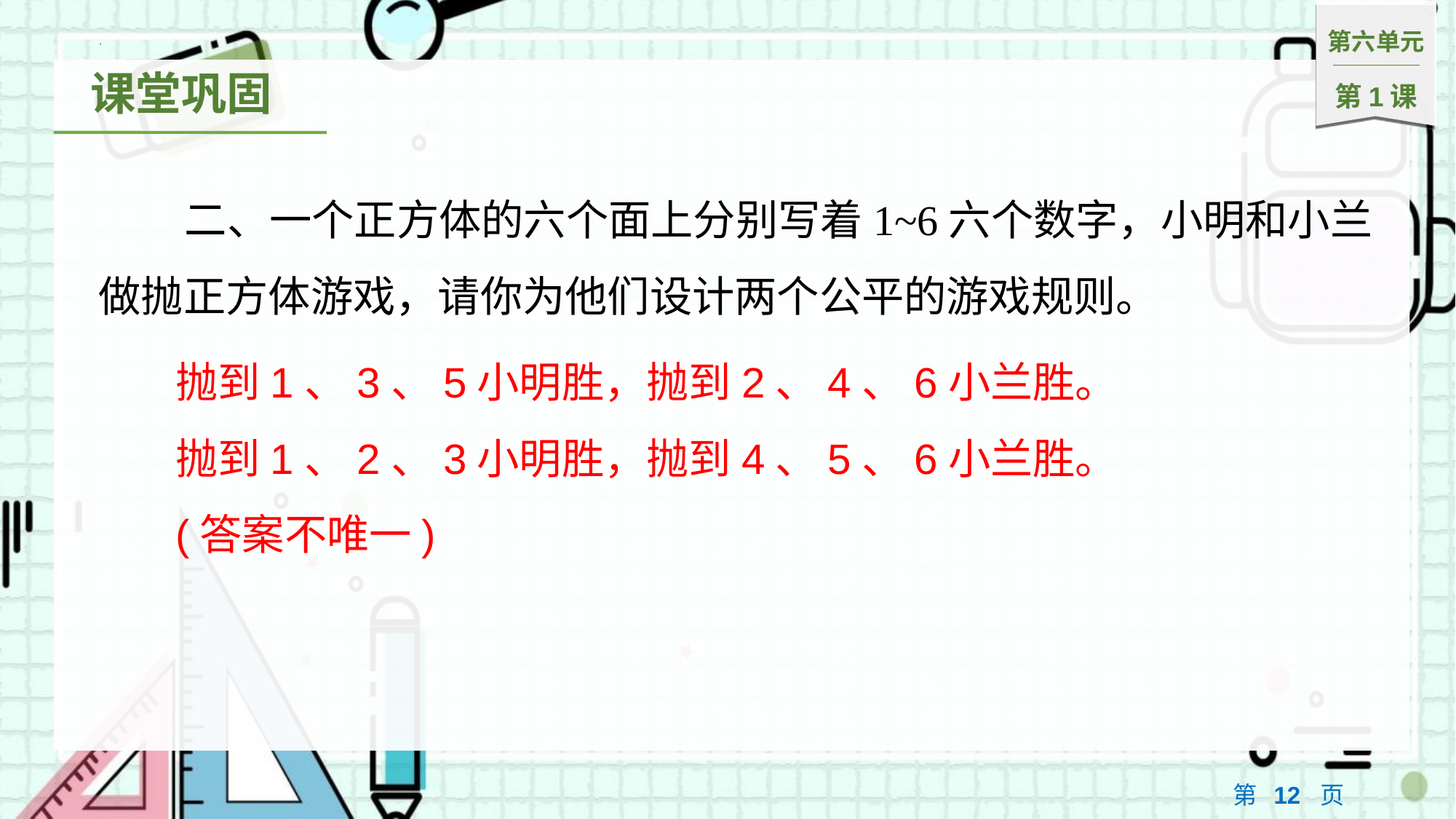

二、一个正方体的六个面上分别写着1~6六个数字，小明和小兰做抛正方体游戏，请你为他们设计两个公平的游戏规则。
抛到1、3、5小明胜，抛到2、4、6小兰胜。
抛到1、2、3小明胜，抛到4、5、6小兰胜。
(答案不唯一)